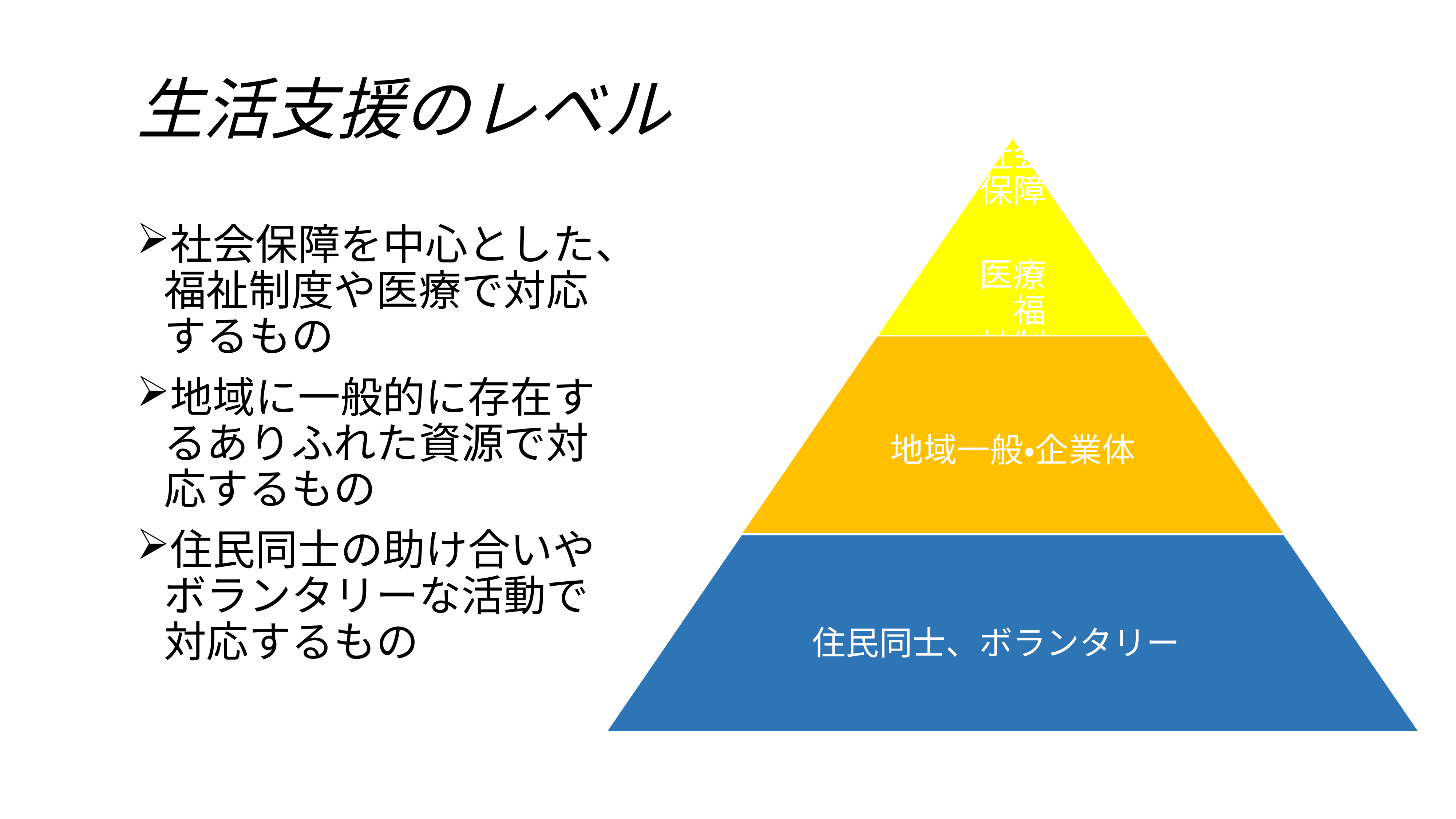

# 生活支援のレベル
社会保障
医療　福祉制度
地域一般・企業体
住民同士、ボランタリー
社会保障を中心とした、福祉制度や医療で対応するもの
地域に一般的に存在するありふれた資源で対応するもの
住民同士の助け合いやボランタリーな活動で対応するもの